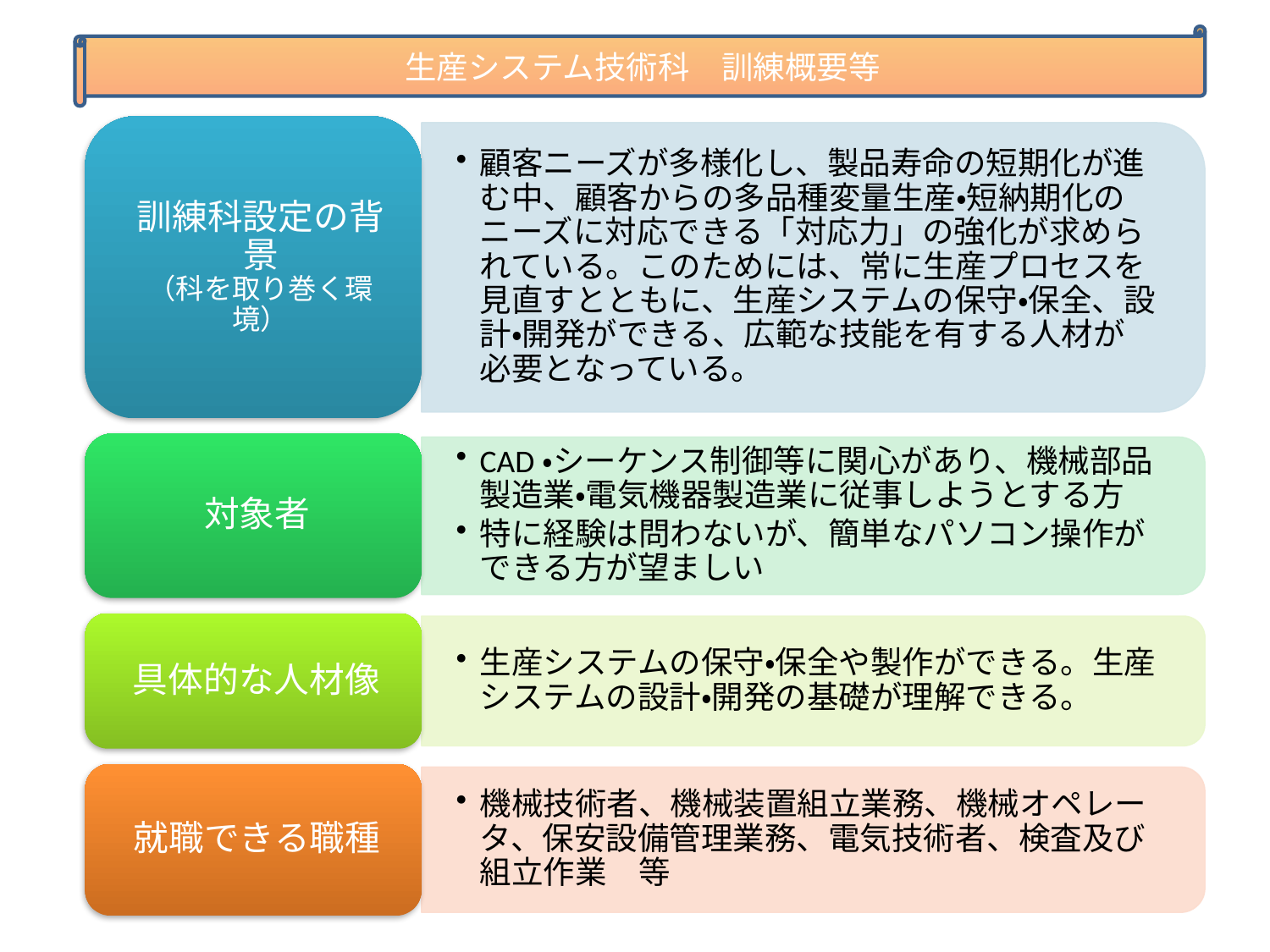

生産システム技術科　訓練概要等
顧客ニーズが多様化し、製品寿命の短期化が進む中、顧客からの多品種変量生産・短納期化のニーズに対応できる「対応力」の強化が求められている。このためには、常に生産プロセスを見直すとともに、生産システムの保守・保全、設計・開発ができる、広範な技能を有する人材が必要となっている。
訓練科設定の背景
（科を取り巻く環境）
CAD・シーケンス制御等に関心があり、機械部品製造業・電気機器製造業に従事しようとする方
特に経験は問わないが、簡単なパソコン操作ができる方が望ましい
対象者
生産システムの保守・保全や製作ができる。生産システムの設計・開発の基礎が理解できる。
具体的な人材像
機械技術者、機械装置組立業務、機械オペレータ、保安設備管理業務、電気技術者、検査及び組立作業　等
就職できる職種